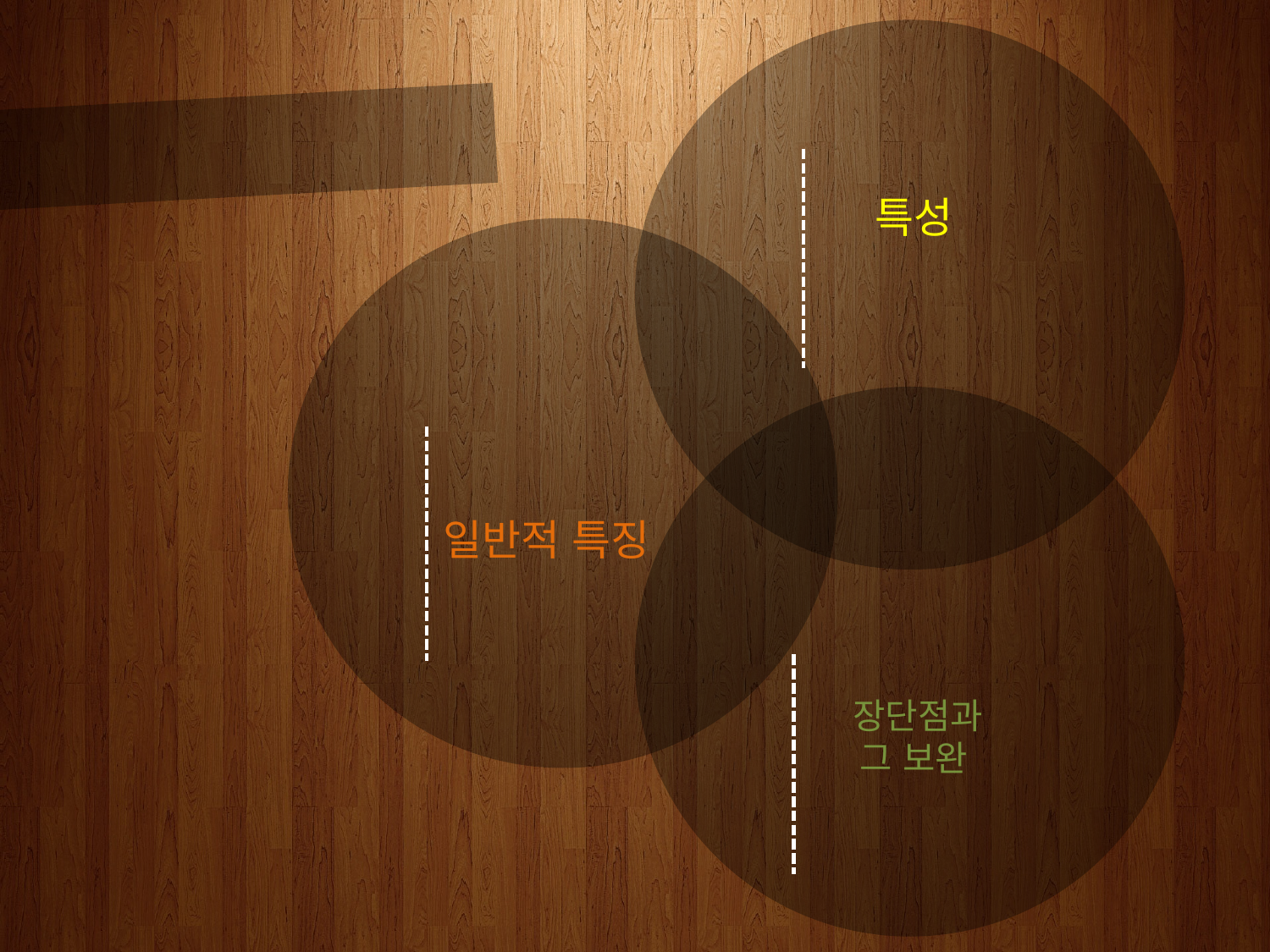

PART 2

특성

INDEX

PART 1

일반적 특징

PART 3

 장단점과
그 보완